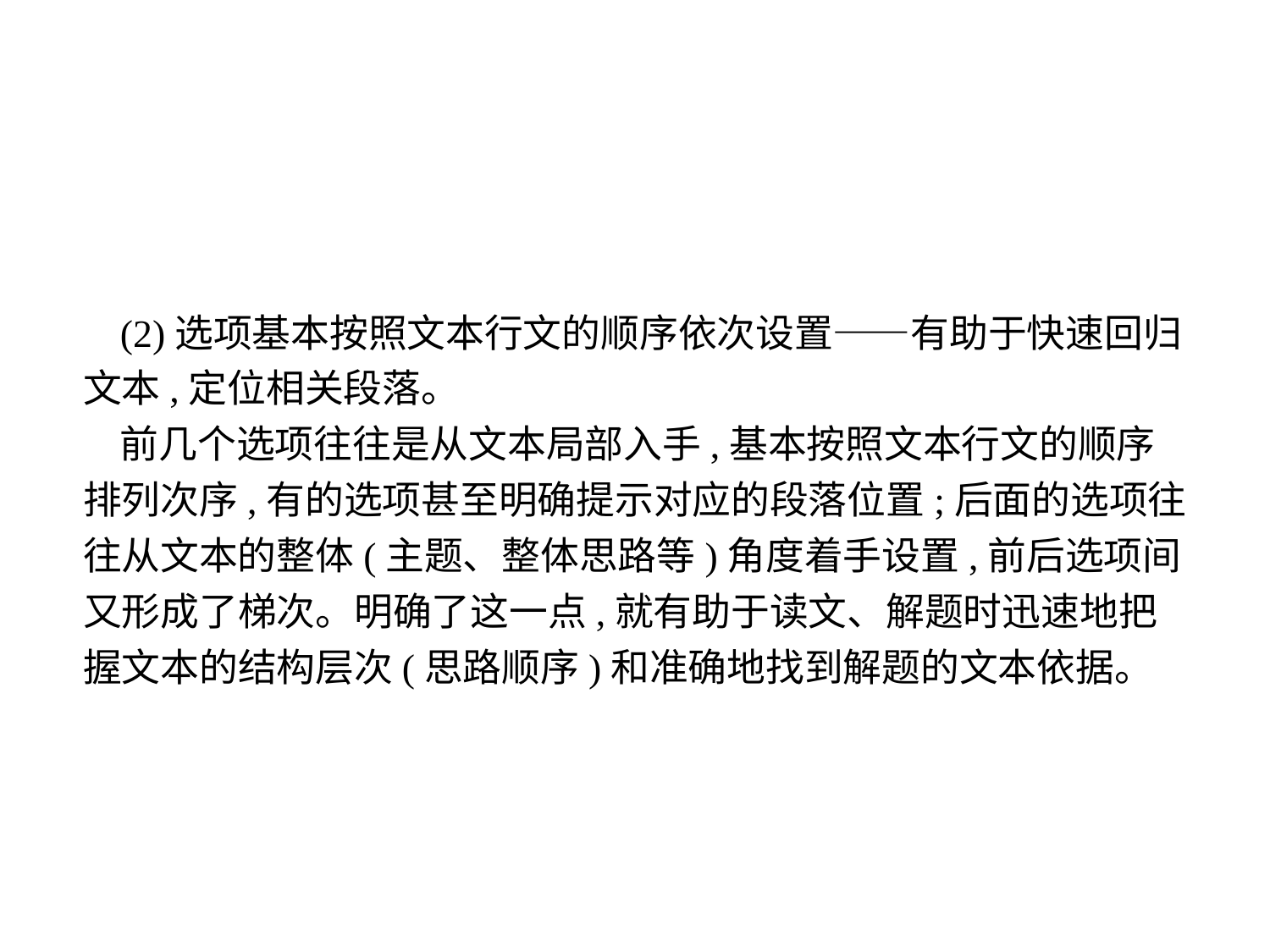

(2)选项基本按照文本行文的顺序依次设置——有助于快速回归文本,定位相关段落。
前几个选项往往是从文本局部入手,基本按照文本行文的顺序排列次序,有的选项甚至明确提示对应的段落位置;后面的选项往往从文本的整体(主题、整体思路等)角度着手设置,前后选项间又形成了梯次。明确了这一点,就有助于读文、解题时迅速地把握文本的结构层次(思路顺序)和准确地找到解题的文本依据。
-30-